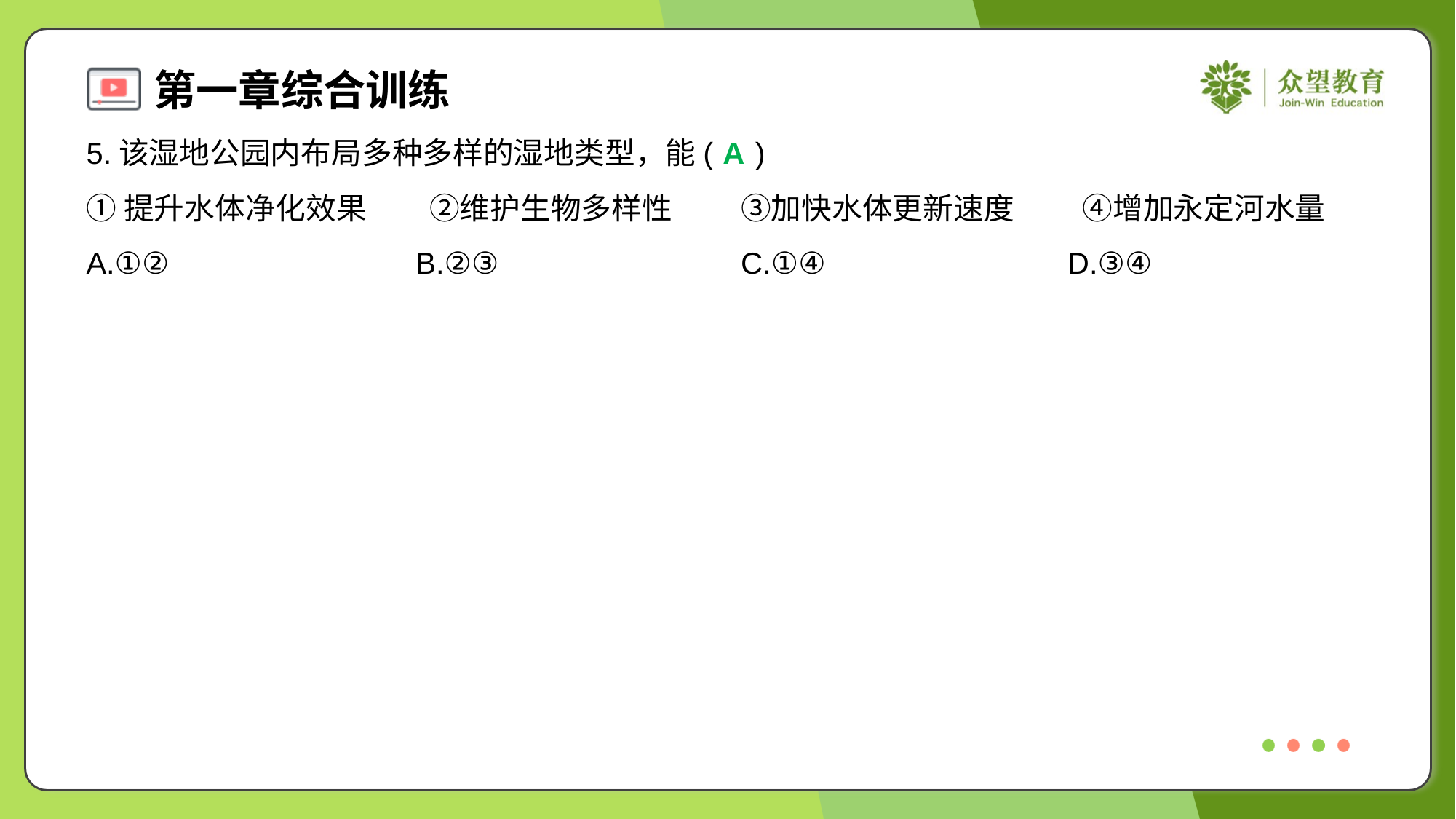

5.该湿地公园内布局多种多样的湿地类型，能(     )
A
①提升水体净化效果	②维护生物多样性	③加快水体更新速度	④增加永定河水量
A.①②	B.②③	C.①④	D.③④